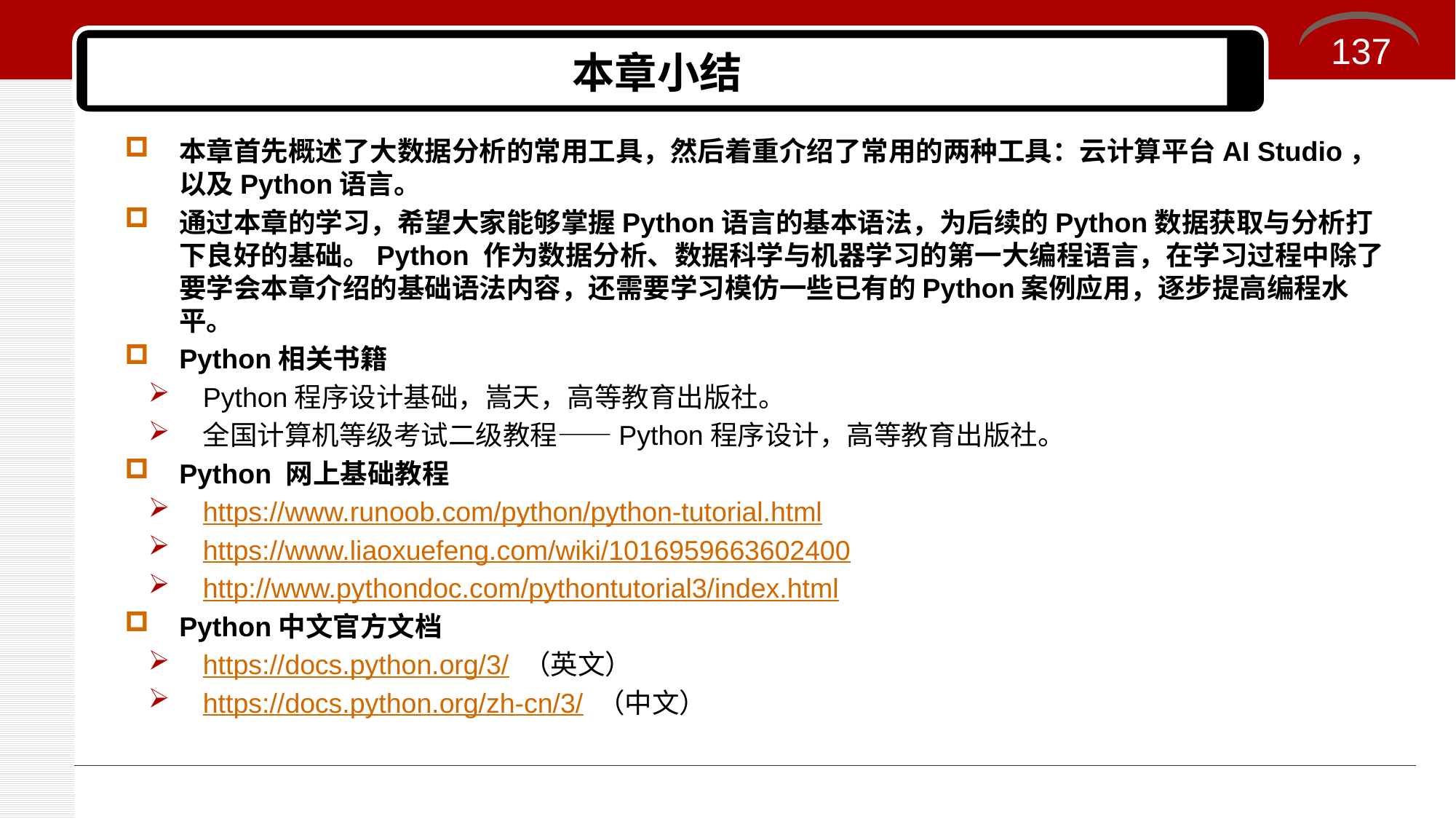

137
# 本章小结
本章首先概述了大数据分析的常用工具，然后着重介绍了常用的两种工具：云计算平台AI Studio，以及Python语言。
通过本章的学习，希望大家能够掌握Python语言的基本语法，为后续的Python数据获取与分析打下良好的基础。Python 作为数据分析、数据科学与机器学习的第一大编程语言，在学习过程中除了要学会本章介绍的基础语法内容，还需要学习模仿一些已有的Python案例应用，逐步提高编程水平。
Python相关书籍
Python程序设计基础，嵩天，高等教育出版社。
全国计算机等级考试二级教程——Python程序设计，高等教育出版社。
Python 网上基础教程
https://www.runoob.com/python/python-tutorial.html
https://www.liaoxuefeng.com/wiki/1016959663602400
http://www.pythondoc.com/pythontutorial3/index.html
Python中文官方文档
https://docs.python.org/3/ （英文）
https://docs.python.org/zh-cn/3/ （中文）